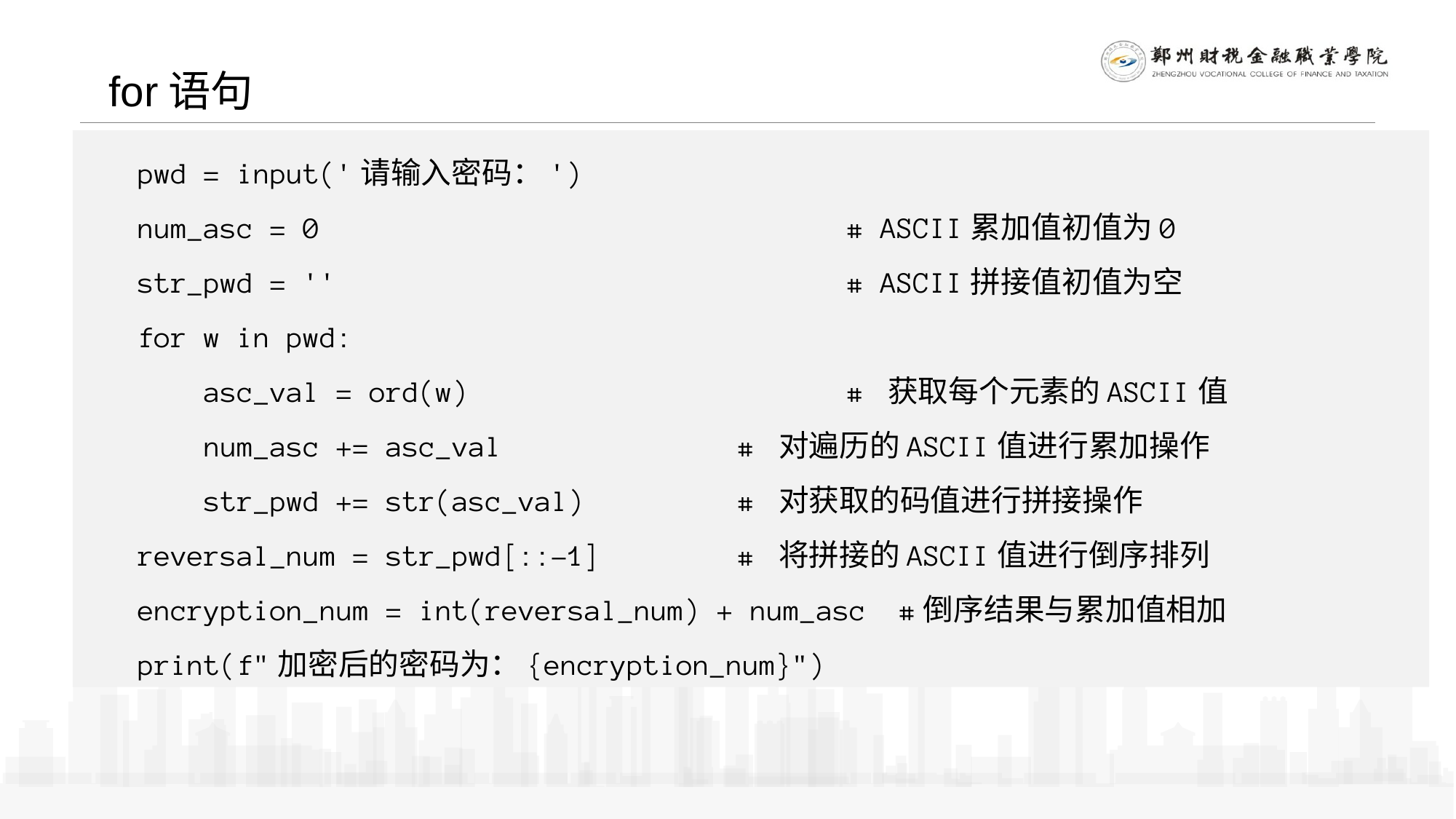

for语句
pwd = input('请输入密码：')
num_asc = 0   					# ASCII累加值初值为0
str_pwd = ''    					# ASCII拼接值初值为空
for w in pwd:
    asc_val = ord(w)          	  	# 获取每个元素的ASCII值
    num_asc += asc_val         	# 对遍历的ASCII值进行累加操作
    str_pwd += str(asc_val)     	# 对获取的码值进行拼接操作
reversal_num = str_pwd[::-1]  	# 将拼接的ASCII值进行倒序排列
encryption_num = int(reversal_num) + num_asc  #倒序结果与累加值相加
print(f"加密后的密码为：{encryption_num}")